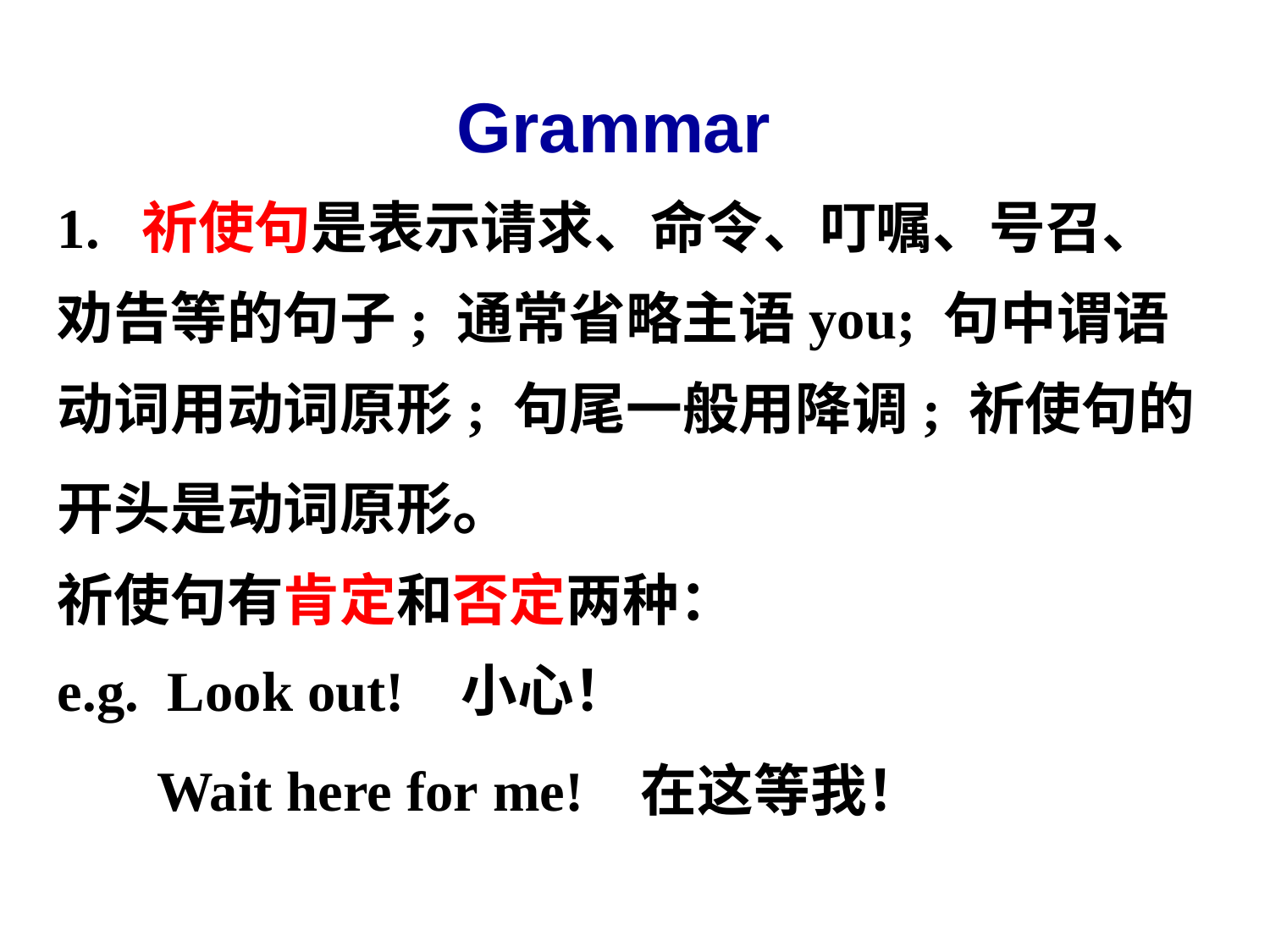

Grammar
1.  祈使句是表示请求、命令、叮嘱、号召、
劝告等的句子; 通常省略主语you; 句中谓语
动词用动词原形; 句尾一般用降调; 祈使句的
开头是动词原形。
祈使句有肯定和否定两种：
e.g.  Look out!   小心！
       Wait here for me!   在这等我！